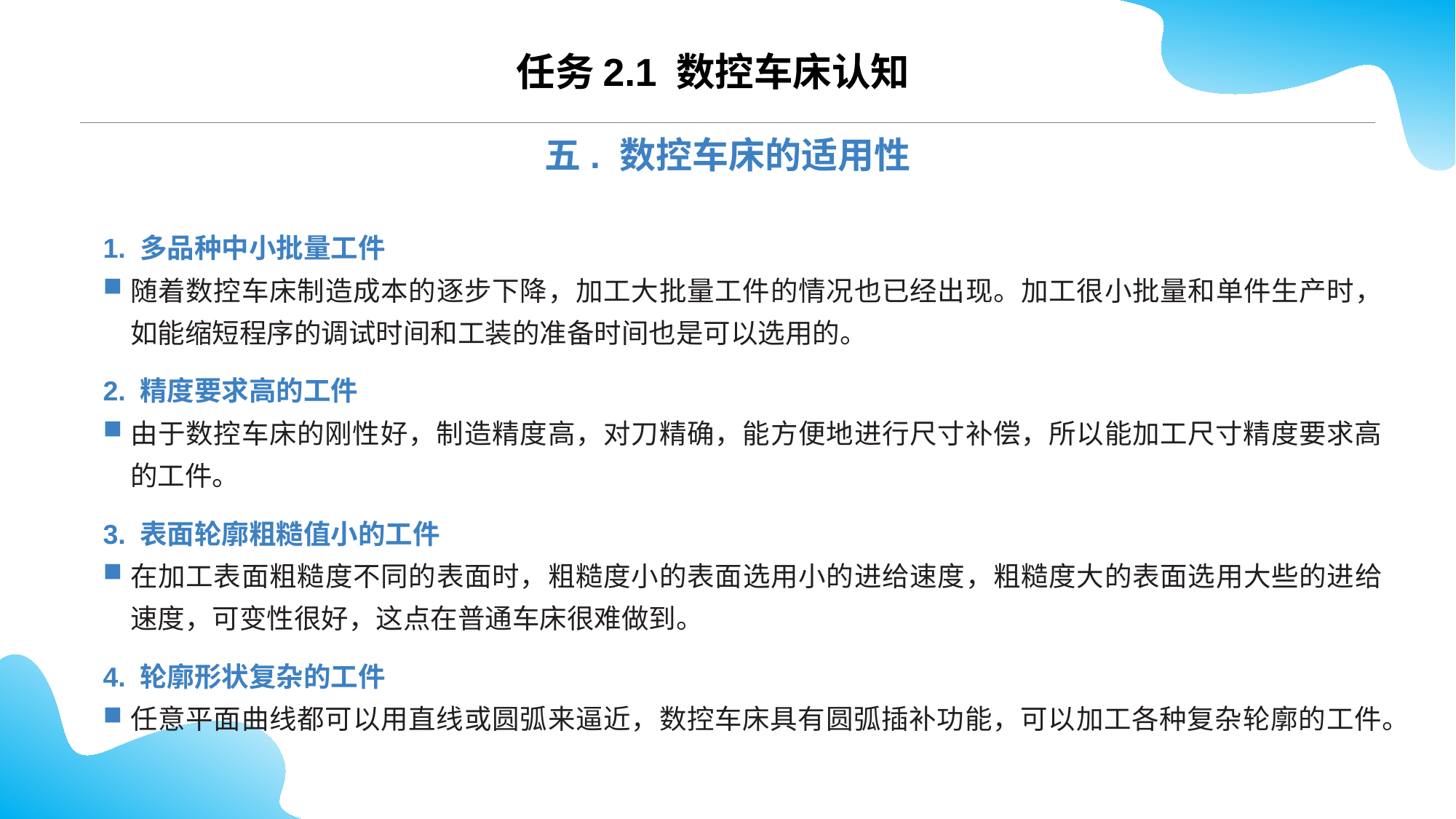

任务2.1 数控车床认知
五. 数控车床的适用性
1. 多品种中小批量工件
随着数控车床制造成本的逐步下降，加工大批量工件的情况也已经出现。加工很小批量和单件生产时，如能缩短程序的调试时间和工装的准备时间也是可以选用的。
2. 精度要求高的工件
由于数控车床的刚性好，制造精度高，对刀精确，能方便地进行尺寸补偿，所以能加工尺寸精度要求高的工件。
3. 表面轮廓粗糙值小的工件
在加工表面粗糙度不同的表面时，粗糙度小的表面选用小的进给速度，粗糙度大的表面选用大些的进给速度，可变性很好，这点在普通车床很难做到。
4. 轮廓形状复杂的工件
任意平面曲线都可以用直线或圆弧来逼近，数控车床具有圆弧插补功能，可以加工各种复杂轮廓的工件。